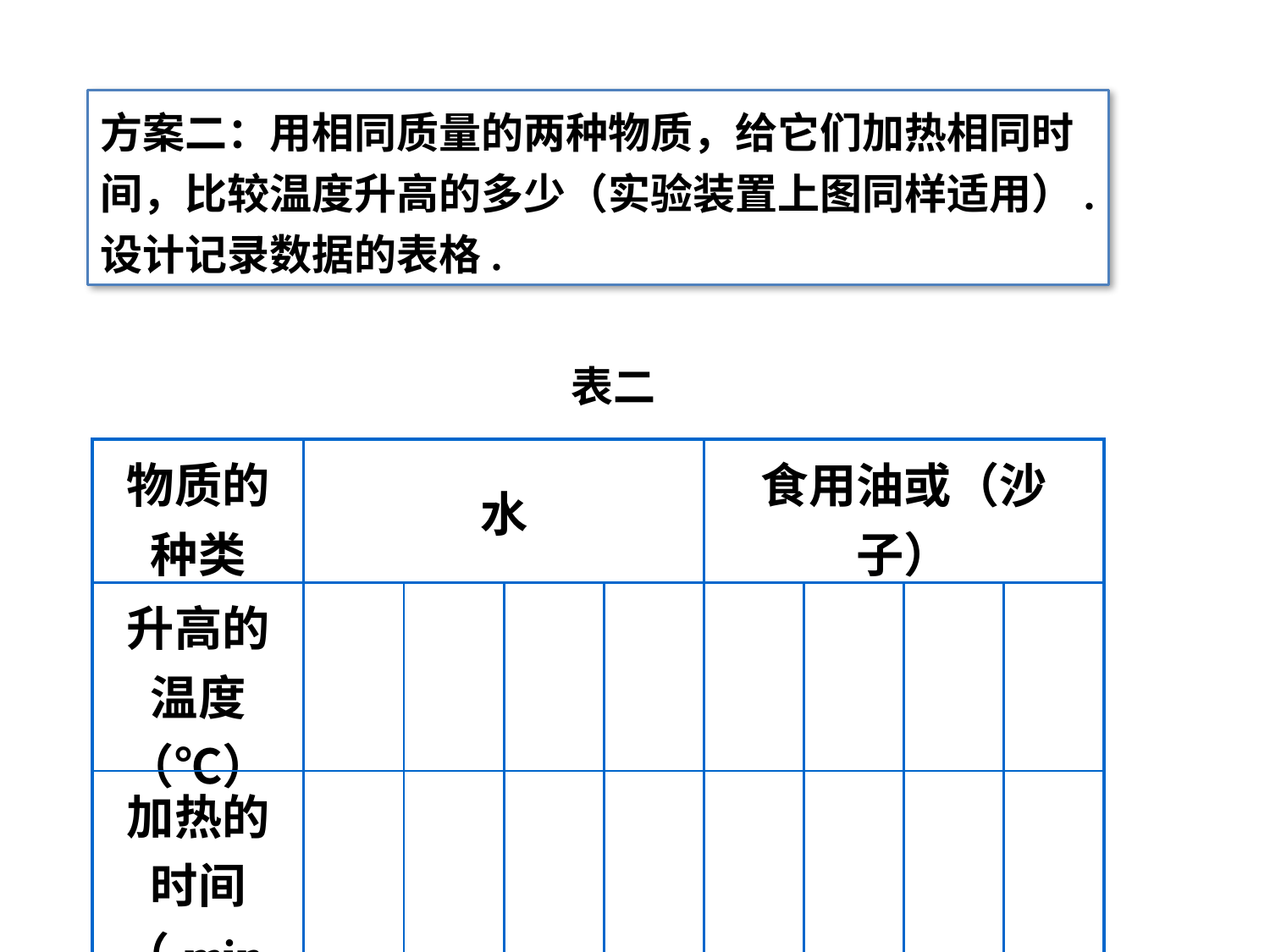

方案二：用相同质量的两种物质，给它们加热相同时间，比较温度升高的多少（实验装置上图同样适用）.设计记录数据的表格.
表二
| 物质的种类 | 水 |  |  |  | 食用油或（沙子） |  |  |  |
| --- | --- | --- | --- | --- | --- | --- | --- | --- |
| 升高的温度（℃） |  |  |  |  |  |  |  |  |
| 加热的时间（min） |  |  |  |  |  |  |  |  |